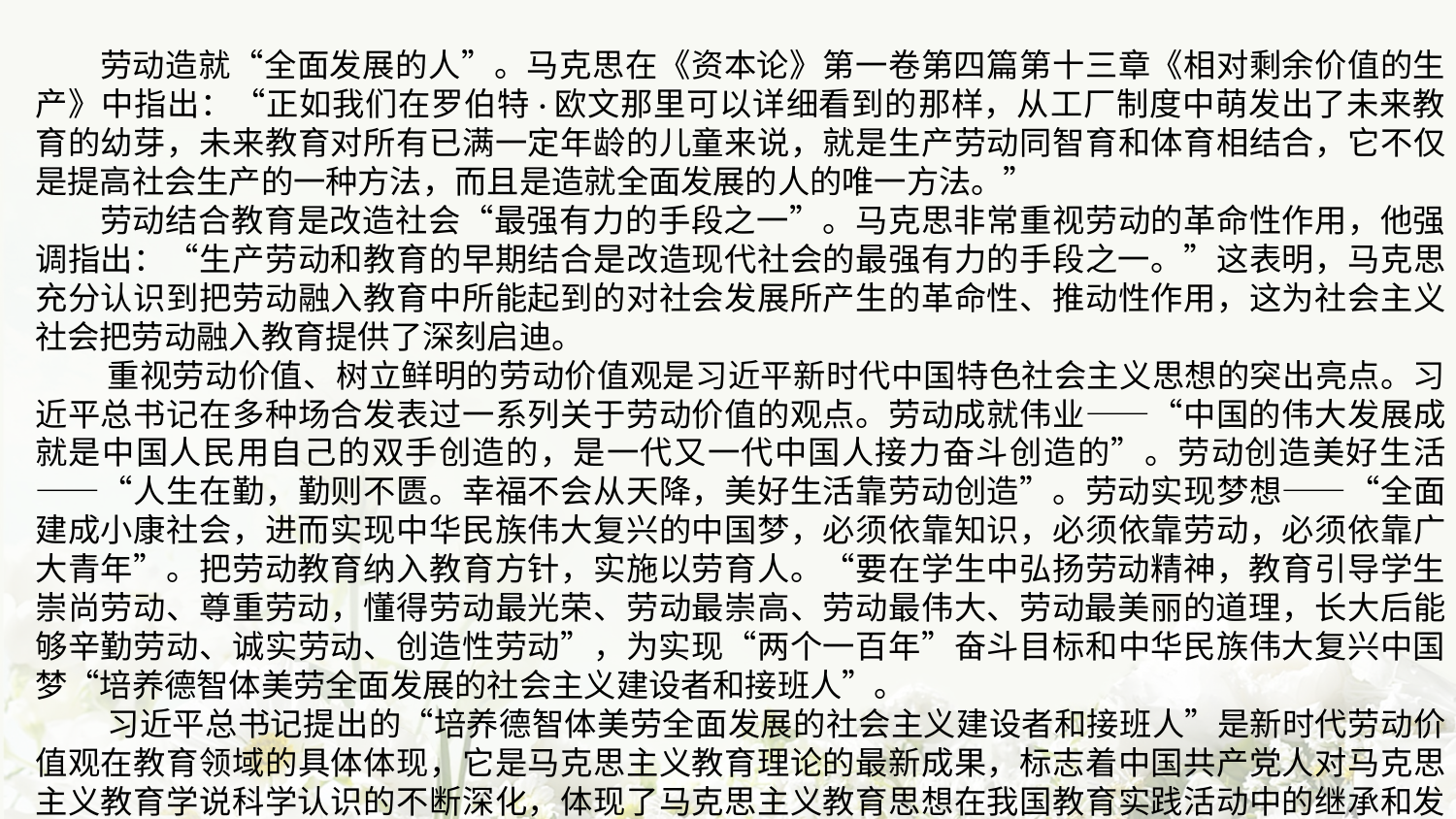

劳动造就“全面发展的人”。马克思在《资本论》第一卷第四篇第十三章《相对剩余价值的生产》中指出：“正如我们在罗伯特·欧文那里可以详细看到的那样，从工厂制度中萌发出了未来教育的幼芽，未来教育对所有已满一定年龄的儿童来说，就是生产劳动同智育和体育相结合，它不仅是提高社会生产的一种方法，而且是造就全面发展的人的唯一方法。”
劳动结合教育是改造社会“最强有力的手段之一”。马克思非常重视劳动的革命性作用，他强调指出：“生产劳动和教育的早期结合是改造现代社会的最强有力的手段之一。”这表明，马克思充分认识到把劳动融入教育中所能起到的对社会发展所产生的革命性、推动性作用，这为社会主义社会把劳动融入教育提供了深刻启迪。
重视劳动价值、树立鲜明的劳动价值观是习近平新时代中国特色社会主义思想的突出亮点。习近平总书记在多种场合发表过一系列关于劳动价值的观点。劳动成就伟业——“中国的伟大发展成就是中国人民用自己的双手创造的，是一代又一代中国人接力奋斗创造的”。劳动创造美好生活——“人生在勤，勤则不匮。幸福不会从天降，美好生活靠劳动创造”。劳动实现梦想——“全面建成小康社会，进而实现中华民族伟大复兴的中国梦，必须依靠知识，必须依靠劳动，必须依靠广大青年”。把劳动教育纳入教育方针，实施以劳育人。“要在学生中弘扬劳动精神，教育引导学生崇尚劳动、尊重劳动，懂得劳动最光荣、劳动最崇高、劳动最伟大、劳动最美丽的道理，长大后能够辛勤劳动、诚实劳动、创造性劳动”，为实现“两个一百年”奋斗目标和中华民族伟大复兴中国梦“培养德智体美劳全面发展的社会主义建设者和接班人”。
习近平总书记提出的“培养德智体美劳全面发展的社会主义建设者和接班人”是新时代劳动价值观在教育领域的具体体现，它是马克思主义教育理论的最新成果，标志着中国共产党人对马克思主义教育学说科学认识的不断深化，体现了马克思主义教育思想在我国教育实践活动中的继承和发展。
 劳动造就“全面发展的人”。马克思在《资本论》第一卷第四篇第十三章《相对剩余价值的生产》中指出：“正如我们在罗伯特·欧文那里可以详细看到的那样，从工厂制度中萌发出了未来教育的幼芽，未来教育对所有已满一定年龄的儿童来说，就是生产劳动同智育和体育相结合，它不仅是提高社会生产的一种方法，而且是造就全面发展的人的唯一方法。”
 劳动结合教育是改造社会“最强有力的手段之一”。马克思非常重视劳动的革命性作用，他强调指出：“生产劳动和教育的早期结合是改造现代社会的最强有力的手段之一。”这表明，马克思充分认识到把劳动融入教育中所能起到的对社会发展所产生的革命性、推动性作用，这为社会主义社会把劳动融入教育提供了深刻启迪。
  重视劳动价值、树立鲜明的劳动价值观是习近平新时代中国特色社会主义思想的突出亮点。习近平总书记在多种场合发表过一系列关于劳动价值的观点。劳动成就伟业——“中国的伟大发展成就是中国人民用自己的双手创造的，是一代又一代中国人接力奋斗创造的”。劳动创造美好生活——“人生在勤，勤则不匮。幸福不会从天降，美好生活靠劳动创造”。劳动实现梦想——“全面建成小康社会，进而实现中华民族伟大复兴的中国梦，必须依靠知识，必须依靠劳动，必须依靠广大青年”。把劳动教育纳入教育方针，实施以劳育人。“要在学生中弘扬劳动精神，教育引导学生崇尚劳动、尊重劳动，懂得劳动最光荣、劳动最崇高、劳动最伟大、劳动最美丽的道理，长大后能够辛勤劳动、诚实劳动、创造性劳动”，为实现“两个一百年”奋斗目标和中华民族伟大复兴中国梦“培养德智体美劳全面发展的社会主义建设者和接班人”。
  习近平总书记提出的“培养德智体美劳全面发展的社会主义建设者和接班人”是新时代劳动价值观在教育领域的具体体现，它是马克思主义教育理论的最新成果，标志着中国共产党人对马克思主义教育学说科学认识的不断深化，体现了马克思主义教育思想在我国教育实践活动中的继承和发展。